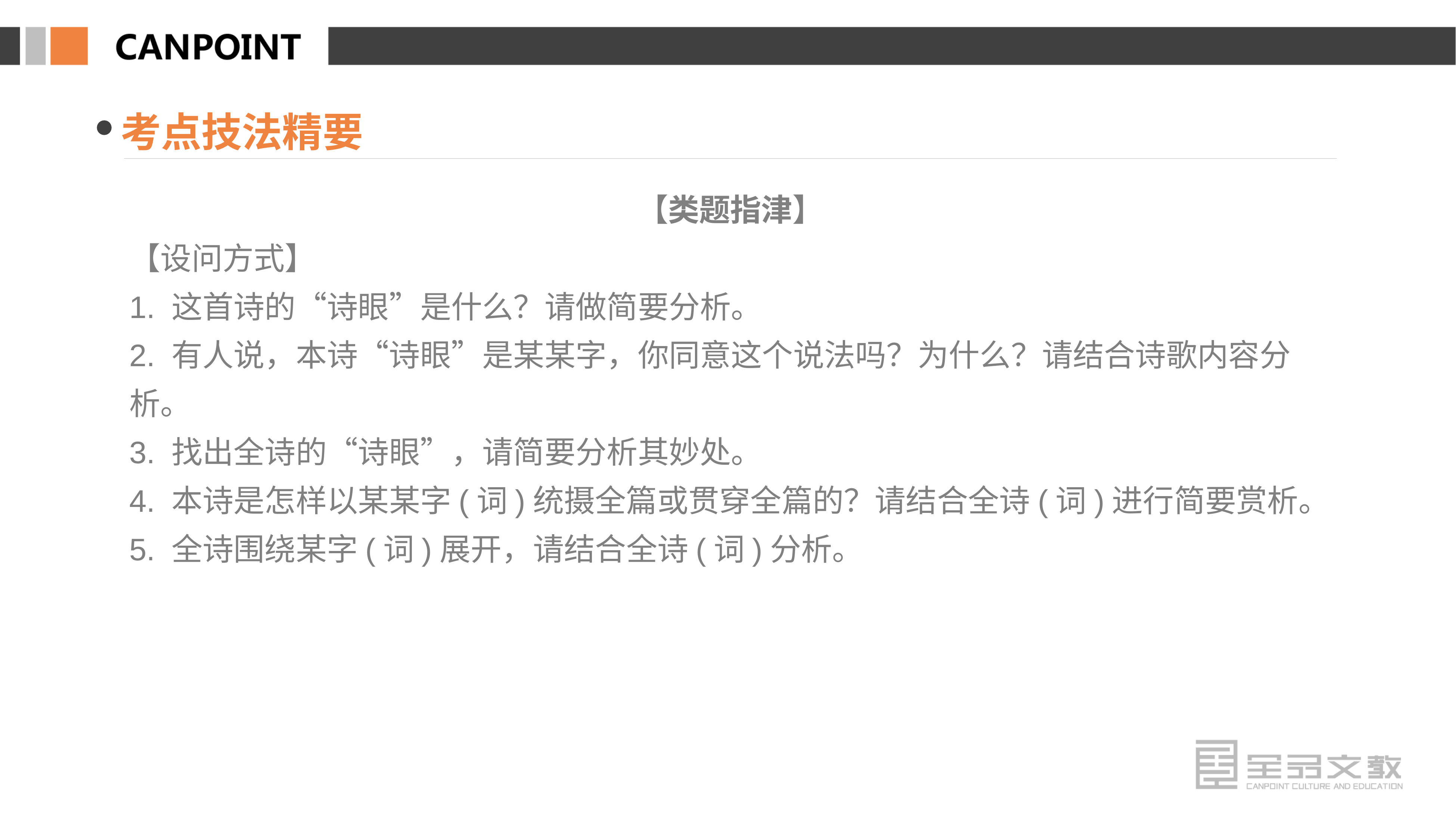

考点技法精要

【类题指津】
【设问方式】
1. 这首诗的“诗眼”是什么？请做简要分析。
2. 有人说，本诗“诗眼”是某某字，你同意这个说法吗？为什么？请结合诗歌内容分析。
3. 找出全诗的“诗眼”，请简要分析其妙处。
4. 本诗是怎样以某某字(词)统摄全篇或贯穿全篇的？请结合全诗(词)进行简要赏析。
5. 全诗围绕某字(词)展开，请结合全诗(词)分析。